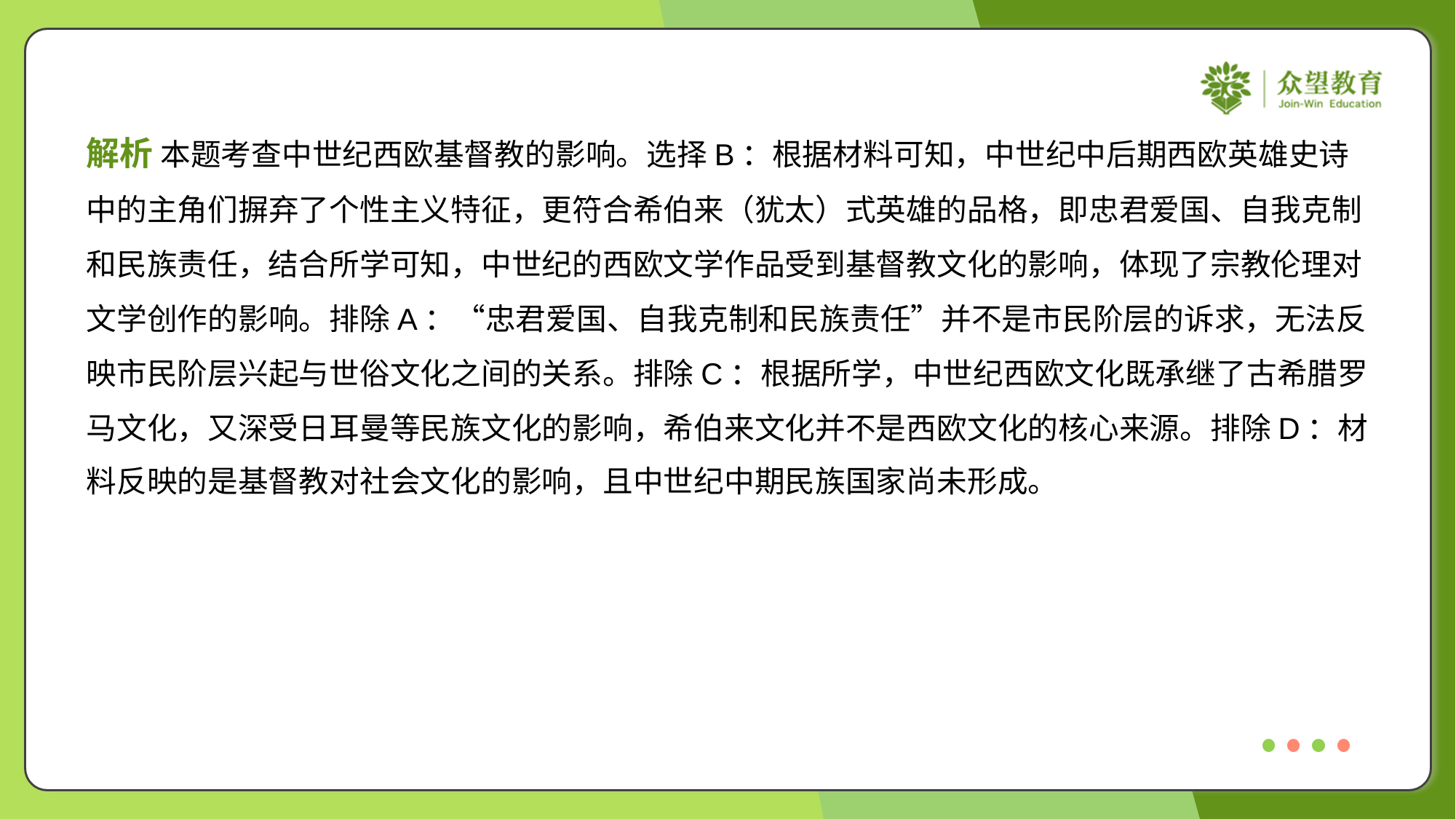

解析 本题考查中世纪西欧基督教的影响。选择B：根据材料可知，中世纪中后期西欧英雄史诗
中的主角们摒弃了个性主义特征，更符合希伯来（犹太）式英雄的品格，即忠君爱国、自我克制
和民族责任，结合所学可知，中世纪的西欧文学作品受到基督教文化的影响，体现了宗教伦理对
文学创作的影响。排除A：“忠君爱国、自我克制和民族责任”并不是市民阶层的诉求，无法反
映市民阶层兴起与世俗文化之间的关系。排除C：根据所学，中世纪西欧文化既承继了古希腊罗
马文化，又深受日耳曼等民族文化的影响，希伯来文化并不是西欧文化的核心来源。排除D：材
料反映的是基督教对社会文化的影响，且中世纪中期民族国家尚未形成。